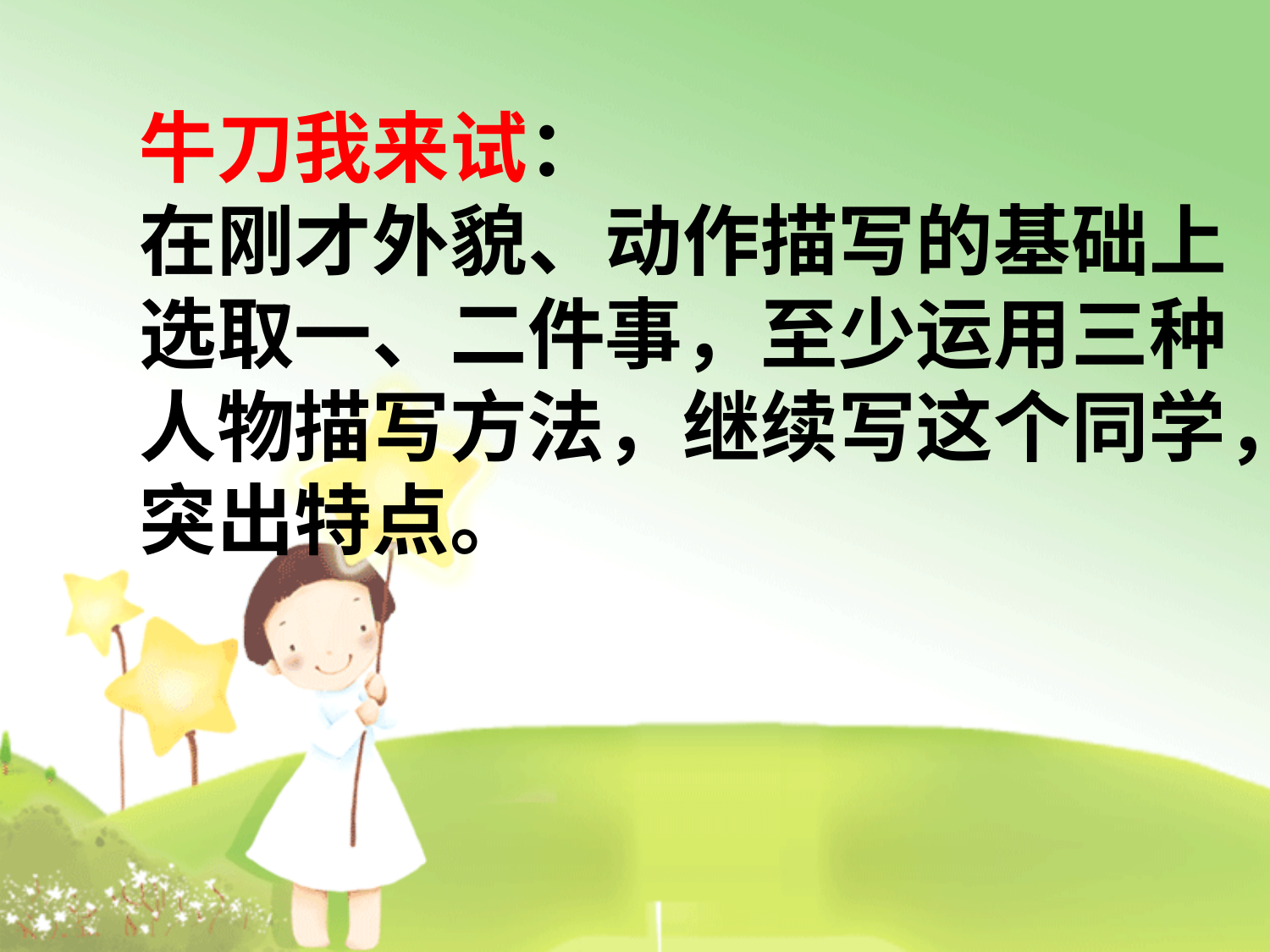

牛刀我来试：
在刚才外貌、动作描写的基础上选取一、二件事，至少运用三种人物描写方法，继续写这个同学，突出特点。